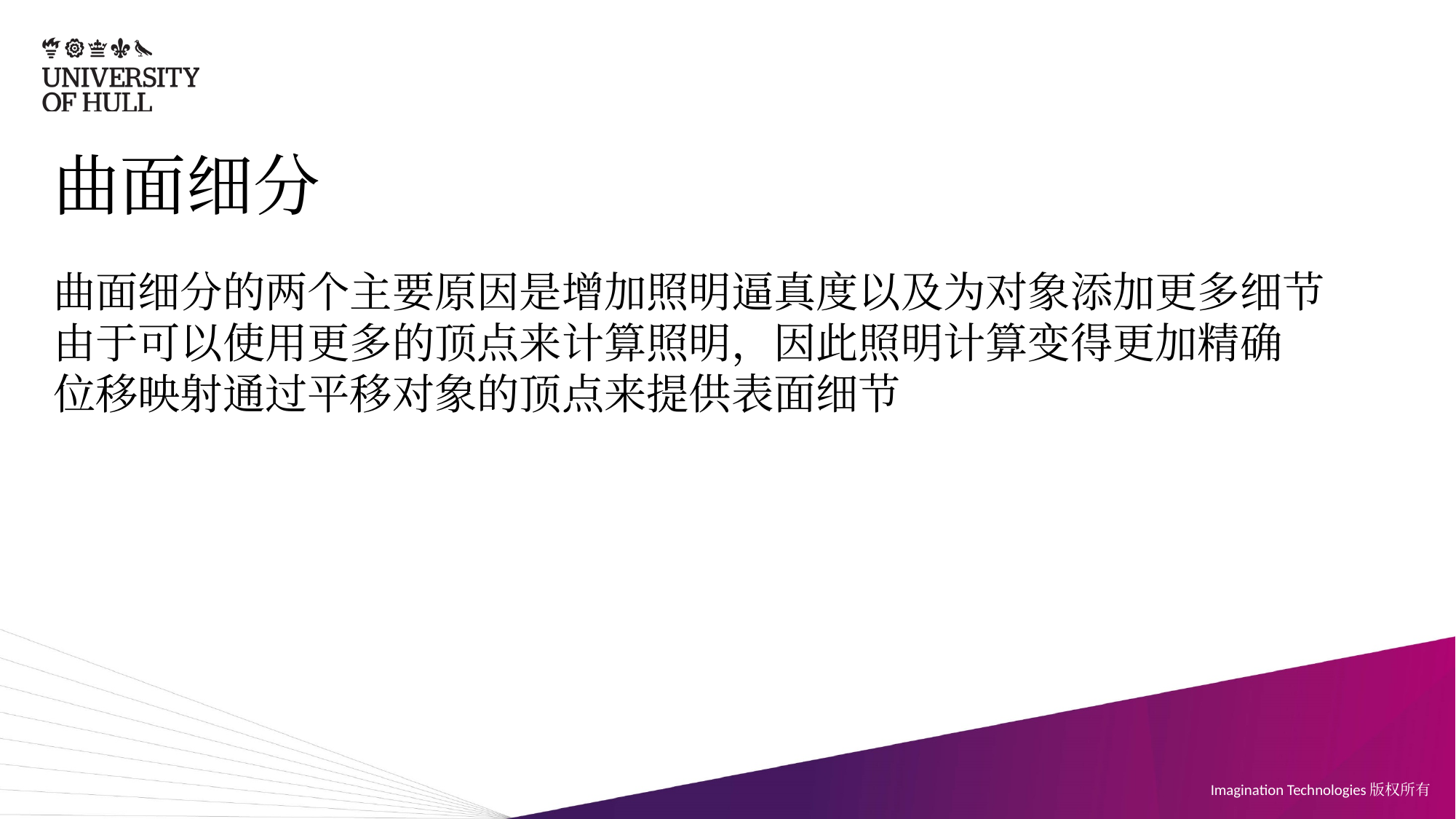

# 曲面细分
曲面细分的两个主要原因是增加照明逼真度以及为对象添加更多细节
由于可以使用更多的顶点来计算照明，因此照明计算变得更加精确
位移映射通过平移对象的顶点来提供表面细节